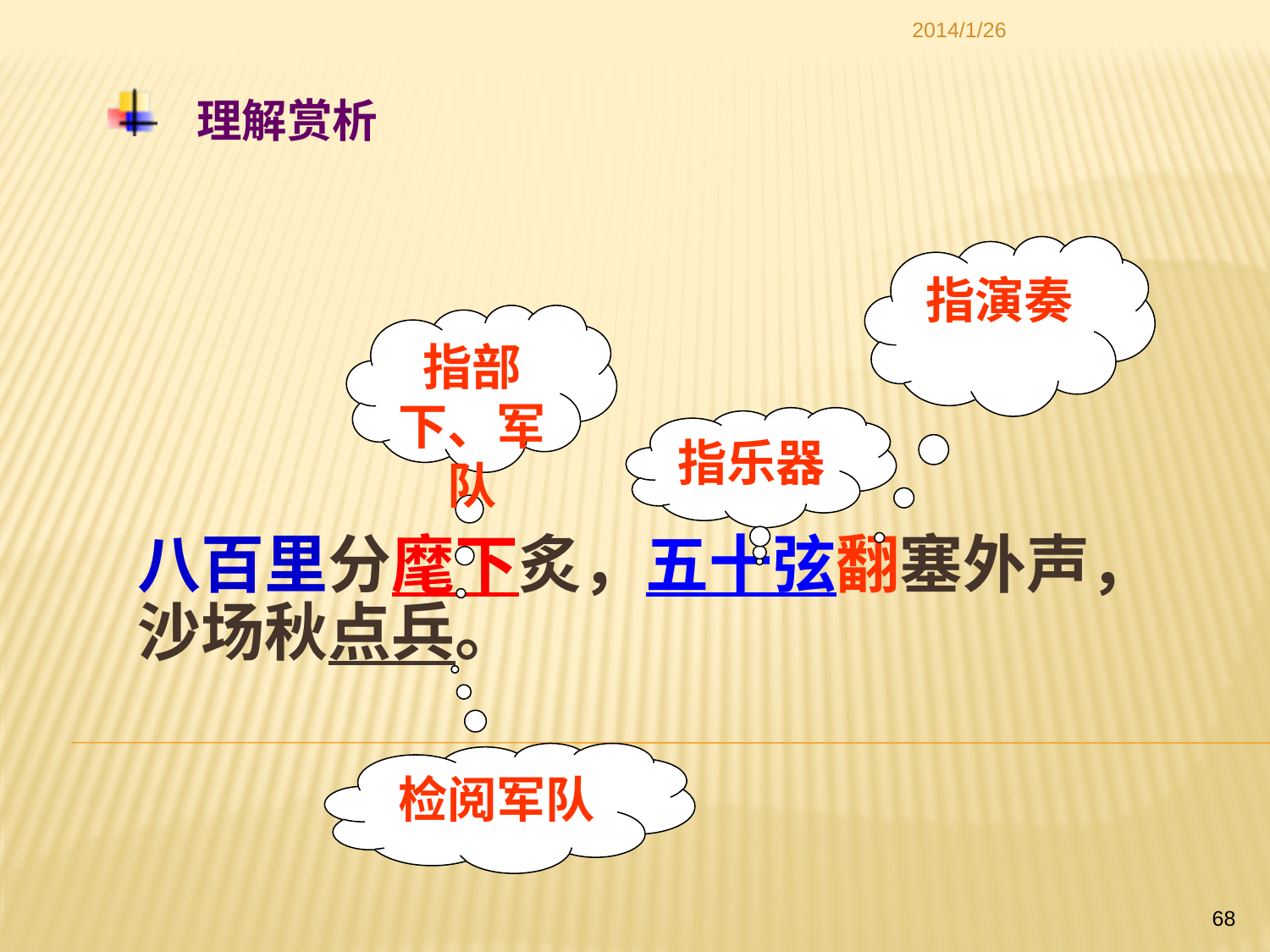

2014/1/26
# 理解赏析
指演奏
指部下、军队
指乐器
八百里分麾下炙，五十弦翻塞外声，沙场秋点兵。
检阅军队
68